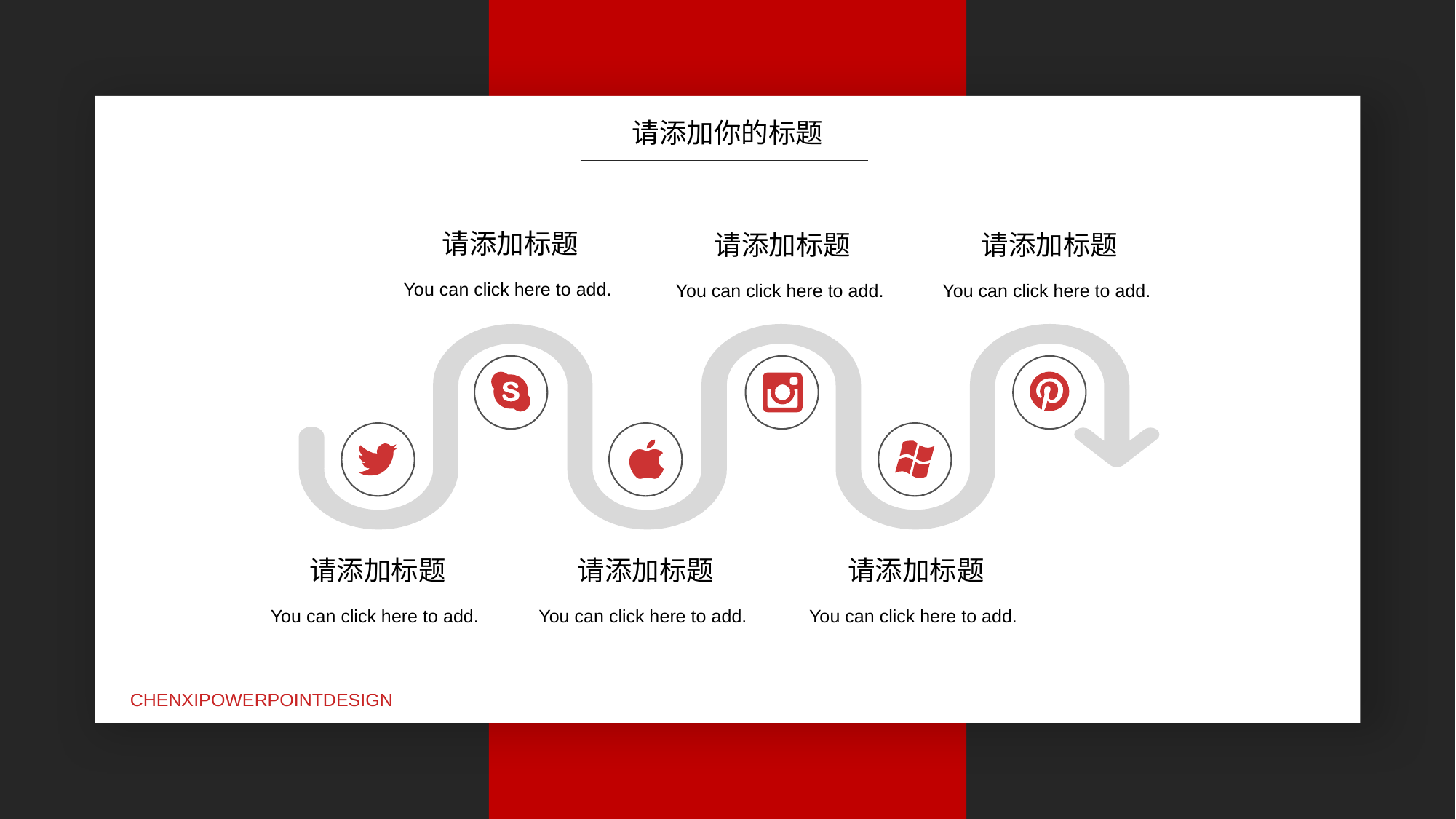

请添加你的标题
请添加标题
You can click here to add.
请添加标题
You can click here to add.
请添加标题
You can click here to add.

请添加标题
You can click here to add.
请添加标题
You can click here to add.
请添加标题
You can click here to add.
CHENXIPOWERPOINTDESIGN